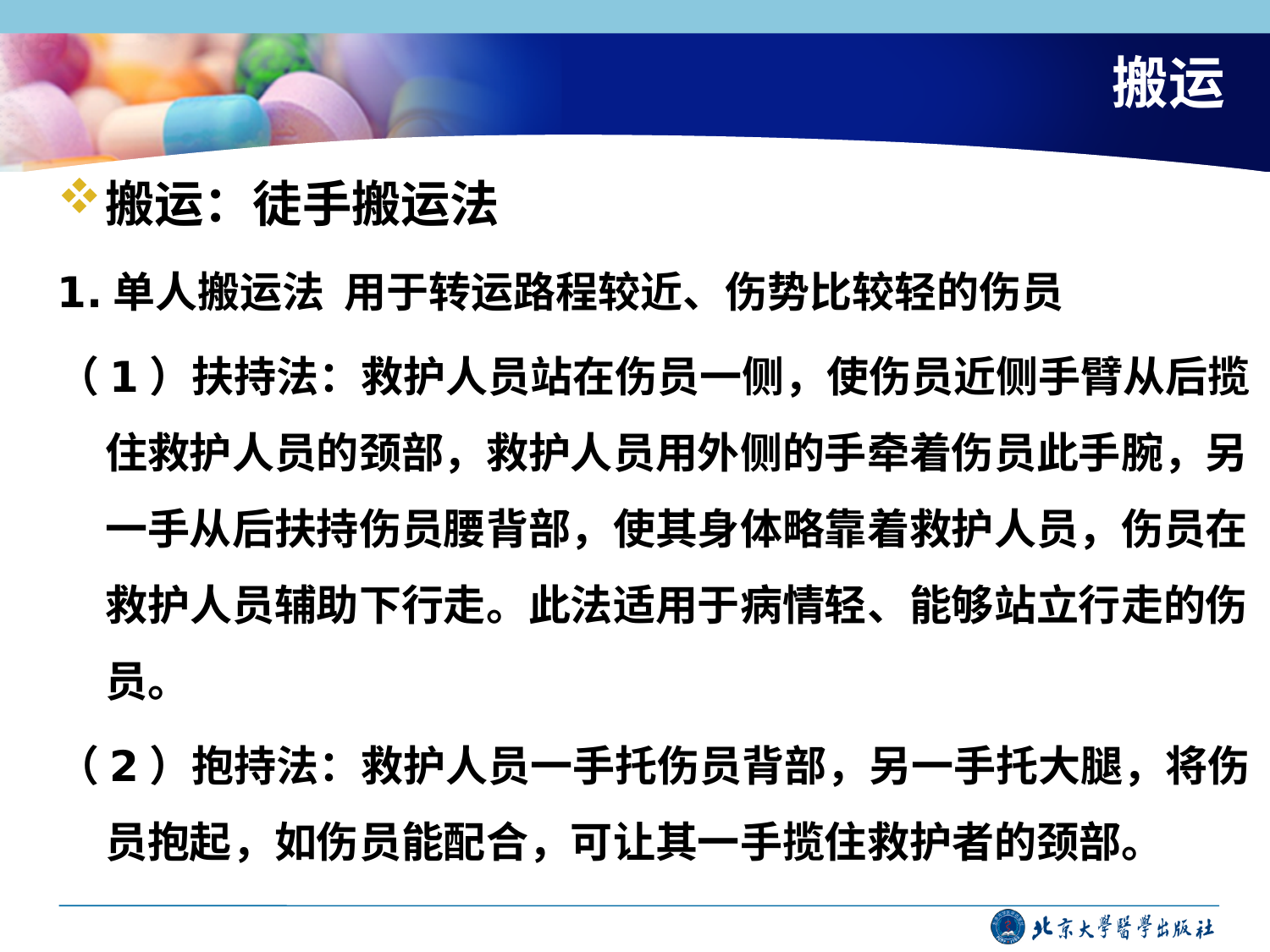

# 搬运
搬运：徒手搬运法
1.单人搬运法  用于转运路程较近、伤势比较轻的伤员
（1）扶持法：救护人员站在伤员一侧，使伤员近侧手臂从后揽住救护人员的颈部，救护人员用外侧的手牵着伤员此手腕，另一手从后扶持伤员腰背部，使其身体略靠着救护人员，伤员在救护人员辅助下行走。此法适用于病情轻、能够站立行走的伤员。
（2）抱持法：救护人员一手托伤员背部，另一手托大腿，将伤员抱起，如伤员能配合，可让其一手揽住救护者的颈部。